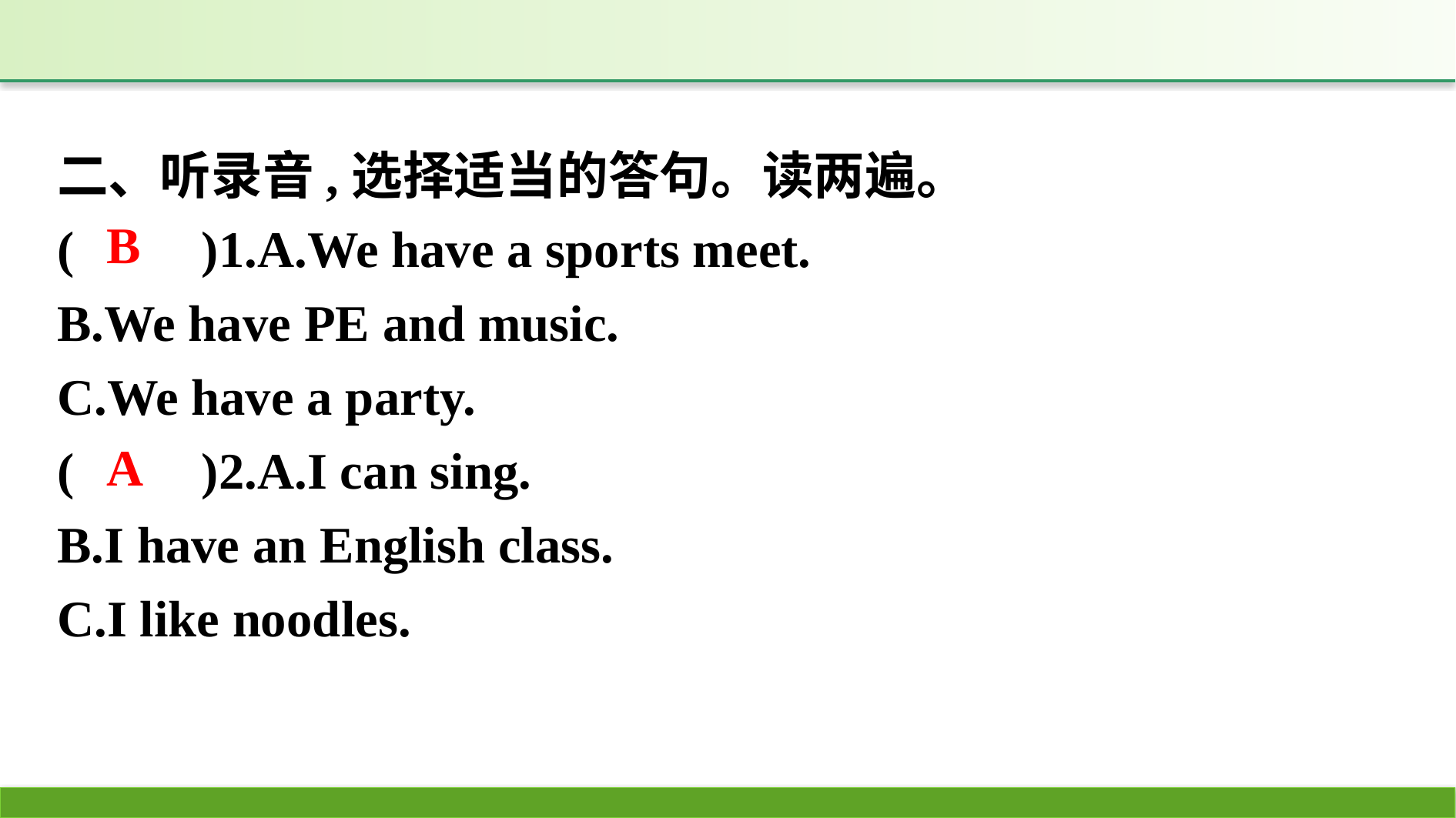

二、听录音,选择适当的答句。读两遍。
(　　)1.A.We have a sports meet.
B.We have PE and music.
C.We have a party.
(　　)2.A.I can sing.
B.I have an English class.
C.I like noodles.
B
A